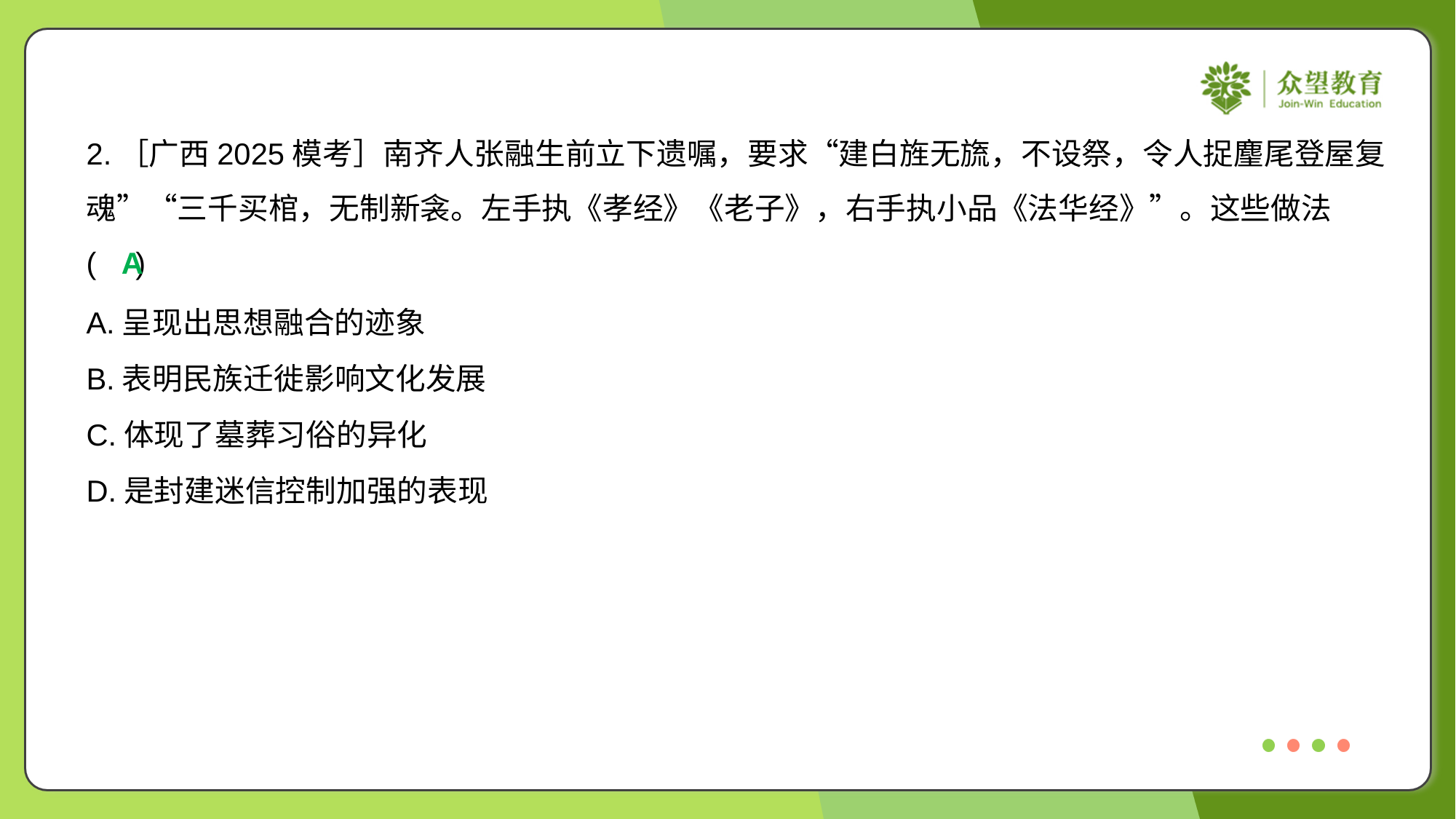

2.［广西2025模考］南齐人张融生前立下遗嘱，要求“建白旌无旒，不设祭，令人捉麈尾登屋复
魂”“三千买棺，无制新衾。左手执《孝经》《老子》，右手执小品《法华经》”。这些做法
(     )
A
A.呈现出思想融合的迹象
B.表明民族迁徙影响文化发展
C.体现了墓葬习俗的异化
D.是封建迷信控制加强的表现